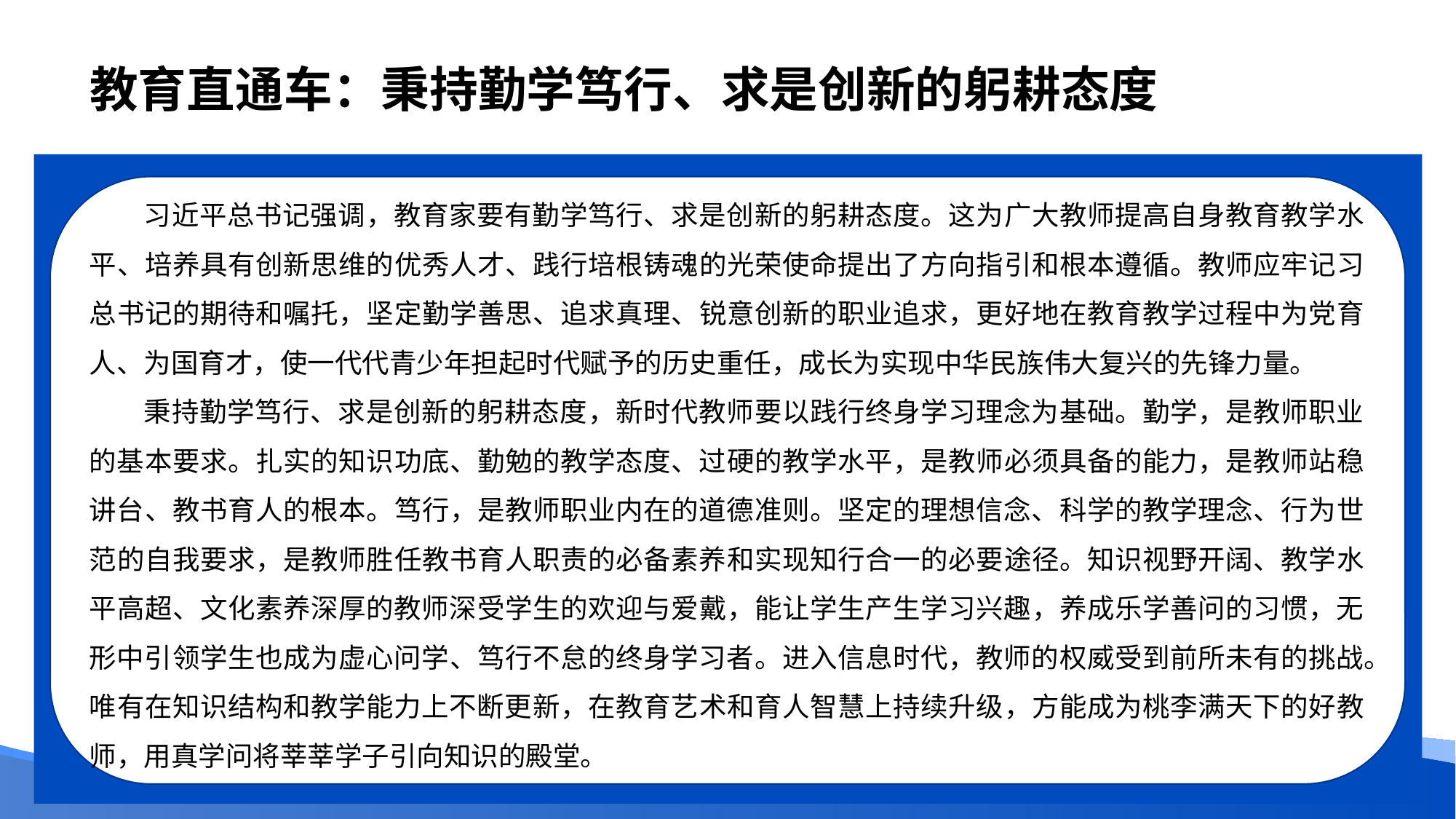

# 教育直通车：秉持勤学笃行、求是创新的躬耕态度

习近平总书记强调，教育家要有勤学笃行、求是创新的躬耕态度。这为广大教师提高自身教育教学水平、培养具有创新思维的优秀人才、践行培根铸魂的光荣使命提出了方向指引和根本遵循。教师应牢记习总书记的期待和嘱托，坚定勤学善思、追求真理、锐意创新的职业追求，更好地在教育教学过程中为党育人、为国育才，使一代代青少年担起时代赋予的历史重任，成长为实现中华民族伟大复兴的先锋力量。
秉持勤学笃行、求是创新的躬耕态度，新时代教师要以践行终身学习理念为基础。勤学，是教师职业的基本要求。扎实的知识功底、勤勉的教学态度、过硬的教学水平，是教师必须具备的能力，是教师站稳讲台、教书育人的根本。笃行，是教师职业内在的道德准则。坚定的理想信念、科学的教学理念、行为世范的自我要求，是教师胜任教书育人职责的必备素养和实现知行合一的必要途径。知识视野开阔、教学水平高超、文化素养深厚的教师深受学生的欢迎与爱戴，能让学生产生学习兴趣，养成乐学善问的习惯，无形中引领学生也成为虚心问学、笃行不怠的终身学习者。进入信息时代，教师的权威受到前所未有的挑战。唯有在知识结构和教学能力上不断更新，在教育艺术和育人智慧上持续升级，方能成为桃李满天下的好教师，用真学问将莘莘学子引向知识的殿堂。